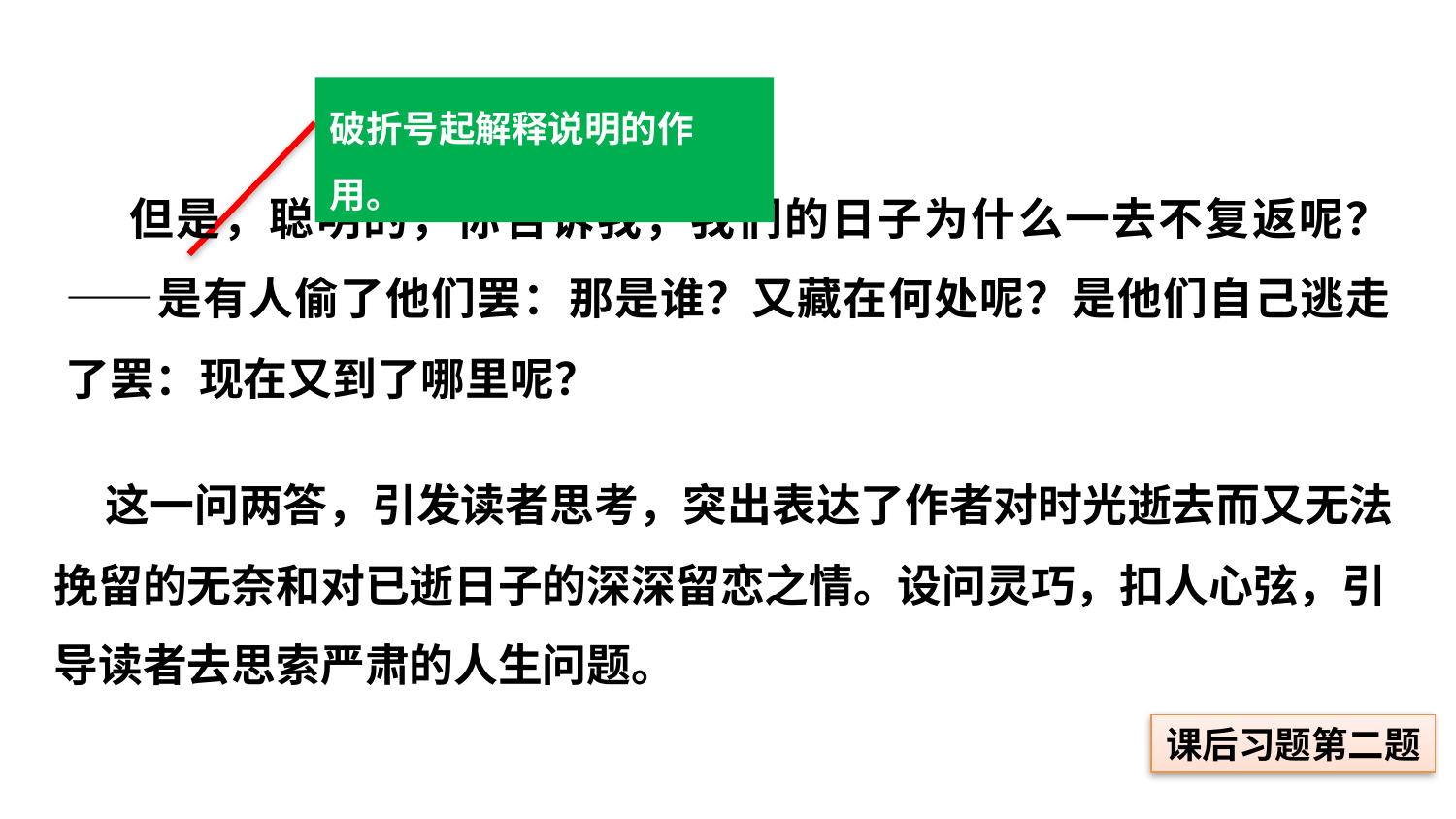

破折号起解释说明的作用。
    但是，聪明的，你告诉我，我们的日子为什么一去不复返呢？——是有人偷了他们罢：那是谁？又藏在何处呢？是他们自己逃走了罢：现在又到了哪里呢？
    这一问两答，引发读者思考，突出表达了作者对时光逝去而又无法挽留的无奈和对已逝日子的深深留恋之情。设问灵巧，扣人心弦，引导读者去思索严肃的人生问题。
课后习题第二题